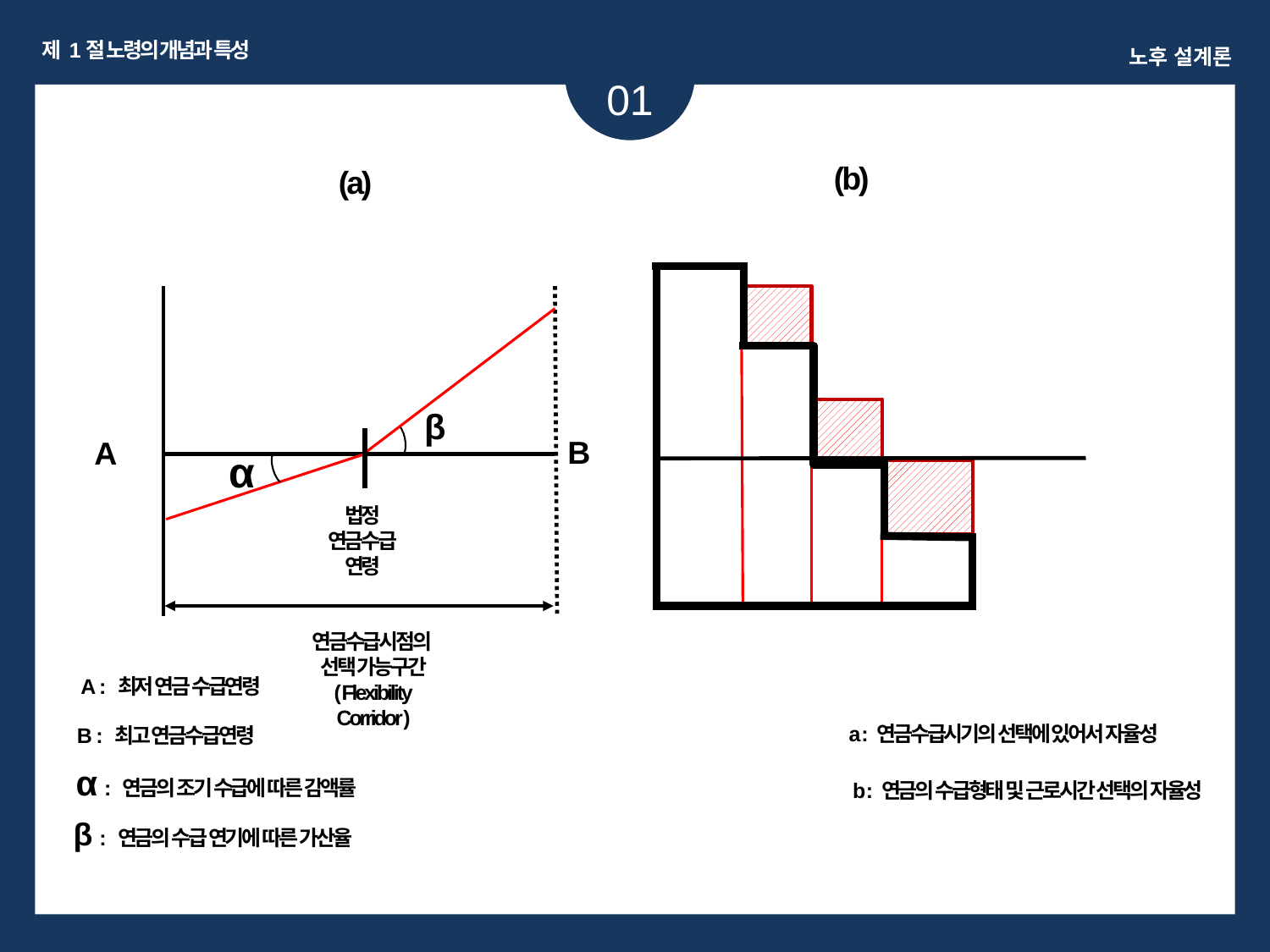

제 1절 노령의 개념과 특성
노후 설계론
01

(b)
(a)

β

B
A
α

법정
연금수급
연령
연금수급시점의
선택 가능구간
( Flexibility
Corridor )
A  :  최저 연금 수급연령
a : 연금수급시기의 선택에 있어서 자율성
B  :  최고 연금수급연령
α  :  연금의 조기 수급에 따른 감액률
b : 연금의 수급형태 및 근로시간 선택의 자율성
β  :  연금의 수급 연기에 따른 가산율